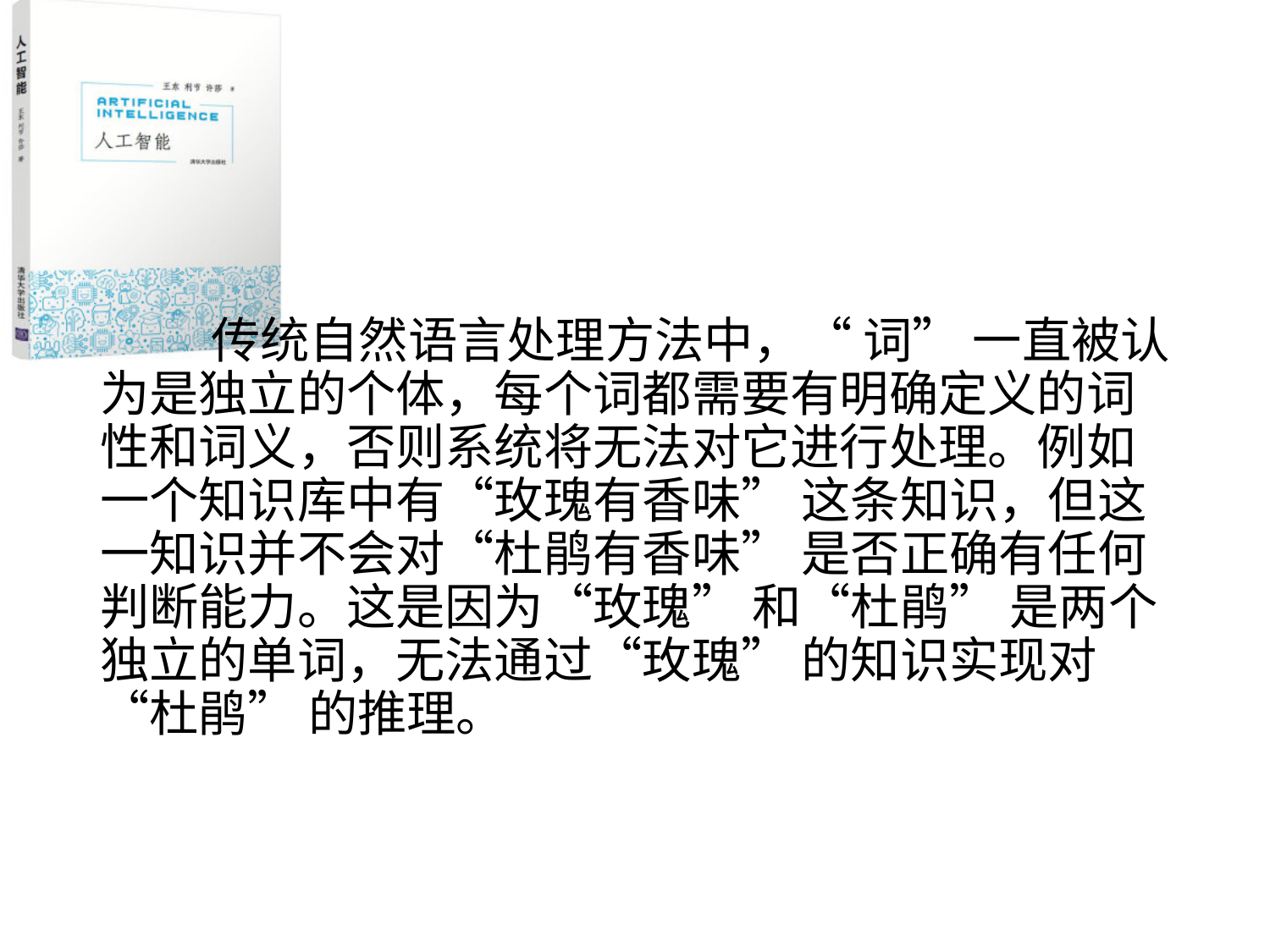

#
         传统自然语言处理方法中，“ 词” 一直被认为是独立的个体，每个词都需要有明确定义的词性和词义，否则系统将无法对它进行处理。例如一个知识库中有“玫瑰有香味” 这条知识，但这一知识并不会对“杜鹃有香味” 是否正确有任何判断能力。这是因为“玫瑰” 和“杜鹃” 是两个独立的单词，无法通过“玫瑰” 的知识实现对“杜鹃” 的推理。